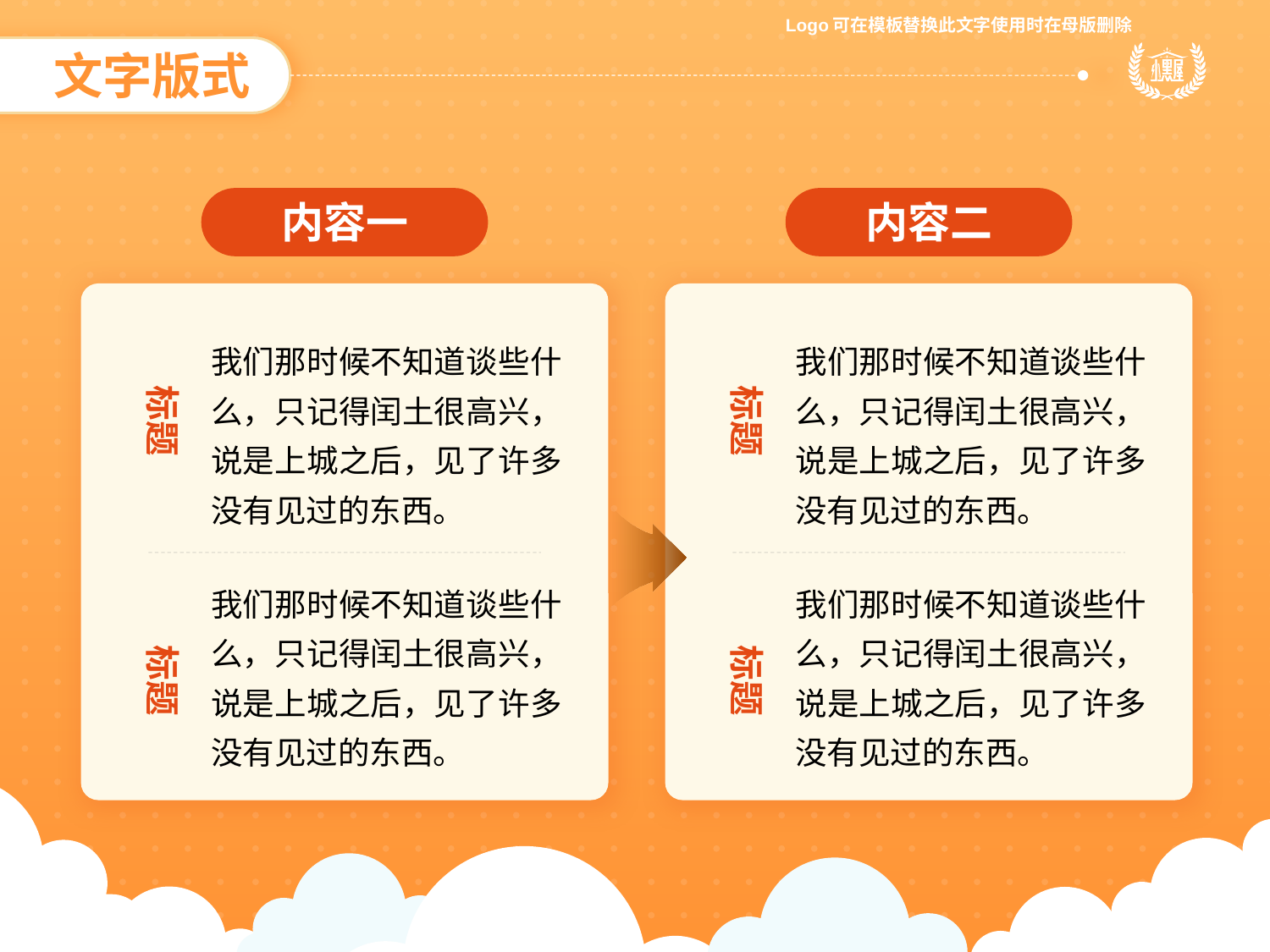

文字版式

内容一

我们那时候不知道谈些什么，只记得闰土很高兴，说是上城之后，见了许多没有见过的东西。
标题
我们那时候不知道谈些什么，只记得闰土很高兴，说是上城之后，见了许多没有见过的东西。
标题

内容二

我们那时候不知道谈些什么，只记得闰土很高兴，说是上城之后，见了许多没有见过的东西。
标题
我们那时候不知道谈些什么，只记得闰土很高兴，说是上城之后，见了许多没有见过的东西。
标题